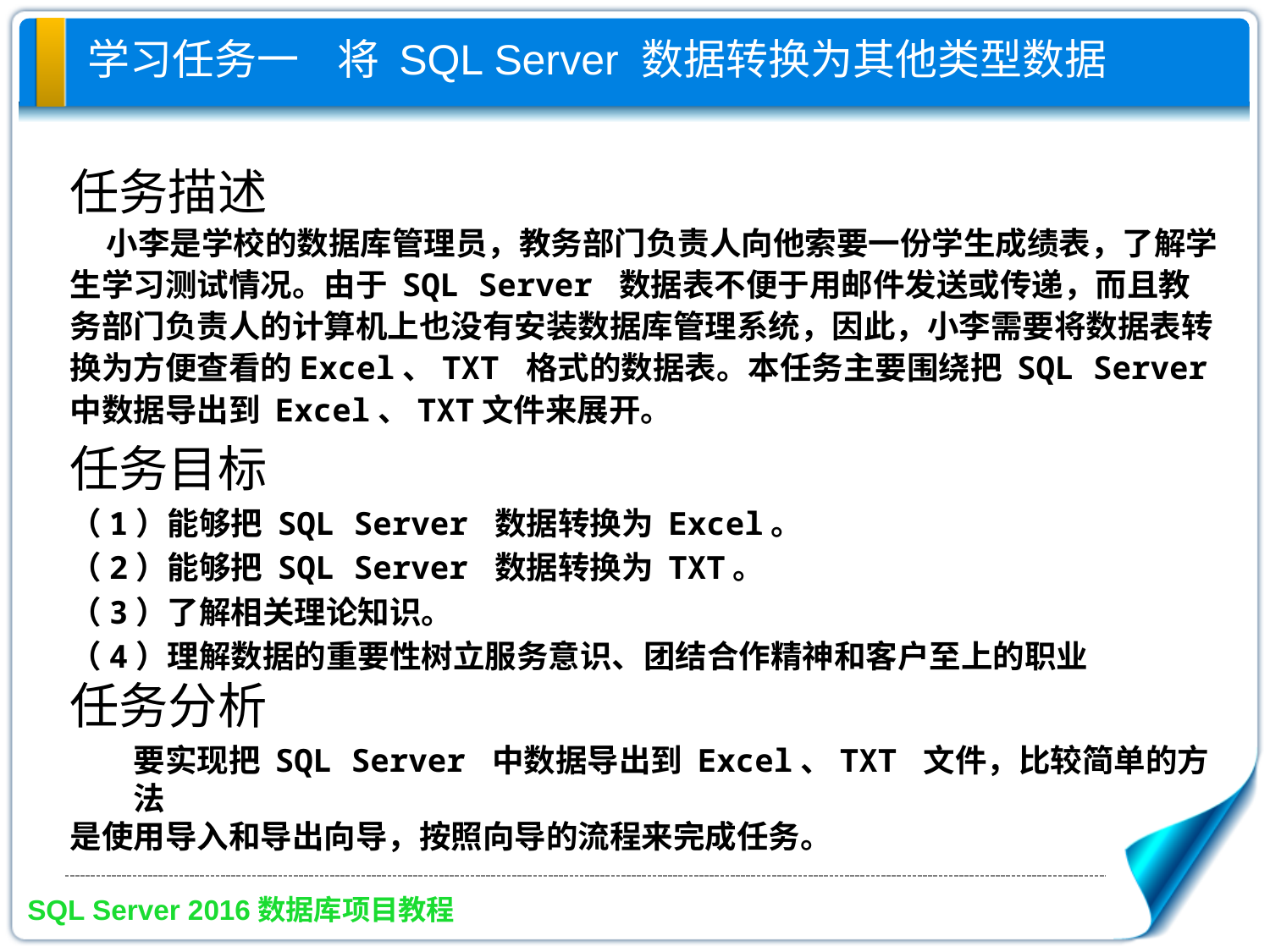

# 学习任务一    将 SQL Server 数据转换为其他类型数据
任务描述
    小李是学校的数据库管理员，教务部门负责人向他索要一份学生成绩表，了解学生学习测试情况。由于 SQL Server 数据表不便于用邮件发送或传递，而且教务部门负责人的计算机上也没有安装数据库管理系统，因此，小李需要将数据表转换为方便查看的Excel、TXT 格式的数据表。本任务主要围绕把 SQL Server 中数据导出到 Excel、TXT文件来展开。
任务目标
（1）能够把 SQL Server 数据转换为 Excel。
（2）能够把 SQL Server 数据转换为 TXT。
（3）了解相关理论知识。
（4）理解数据的重要性树立服务意识、团结合作精神和客户至上的职业
任务分析
要实现把 SQL Server 中数据导出到 Excel、TXT 文件，比较简单的方法
是使用导入和导出向导，按照向导的流程来完成任务。